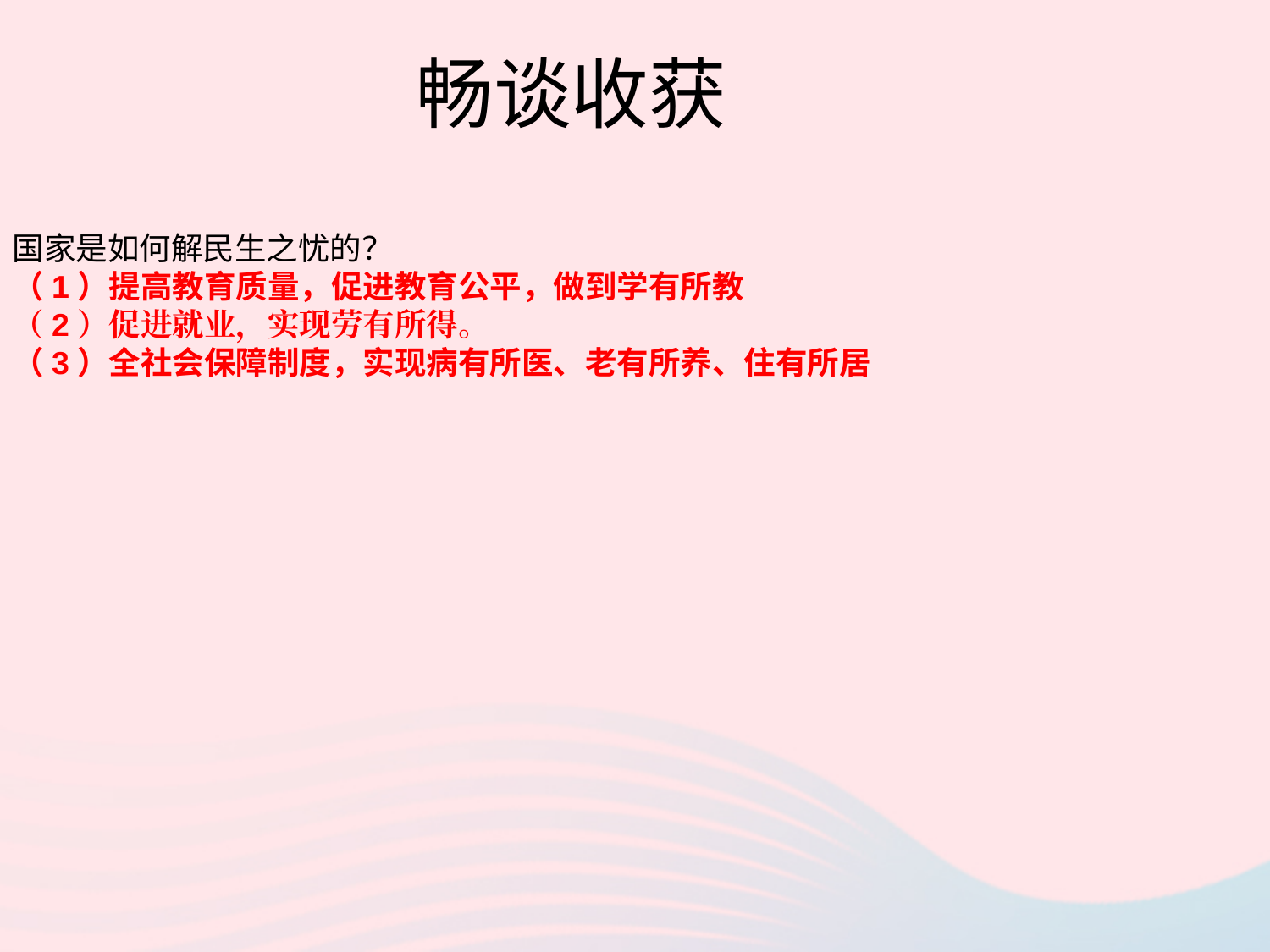

畅谈收获
国家是如何解民生之忧的？
（1）提高教育质量，促进教育公平，做到学有所教
（2）促进就业，实现劳有所得。
（3）全社会保障制度，实现病有所医、老有所养、住有所居